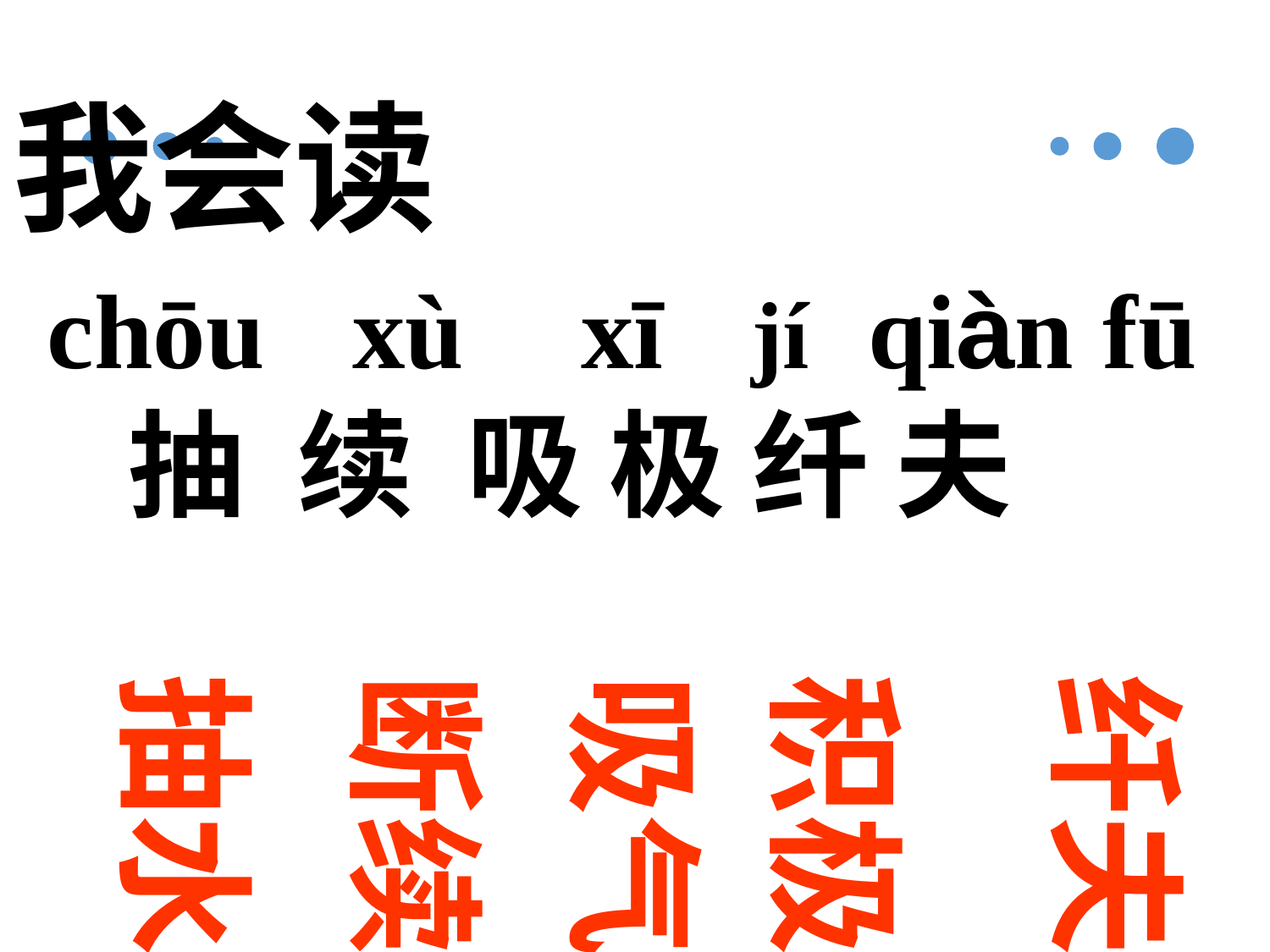

我会读
chōu   xù    xī   jí  qiàn fū
  抽  续  吸 极 纤 夫
抽水
断续
积极
纤夫
吸气